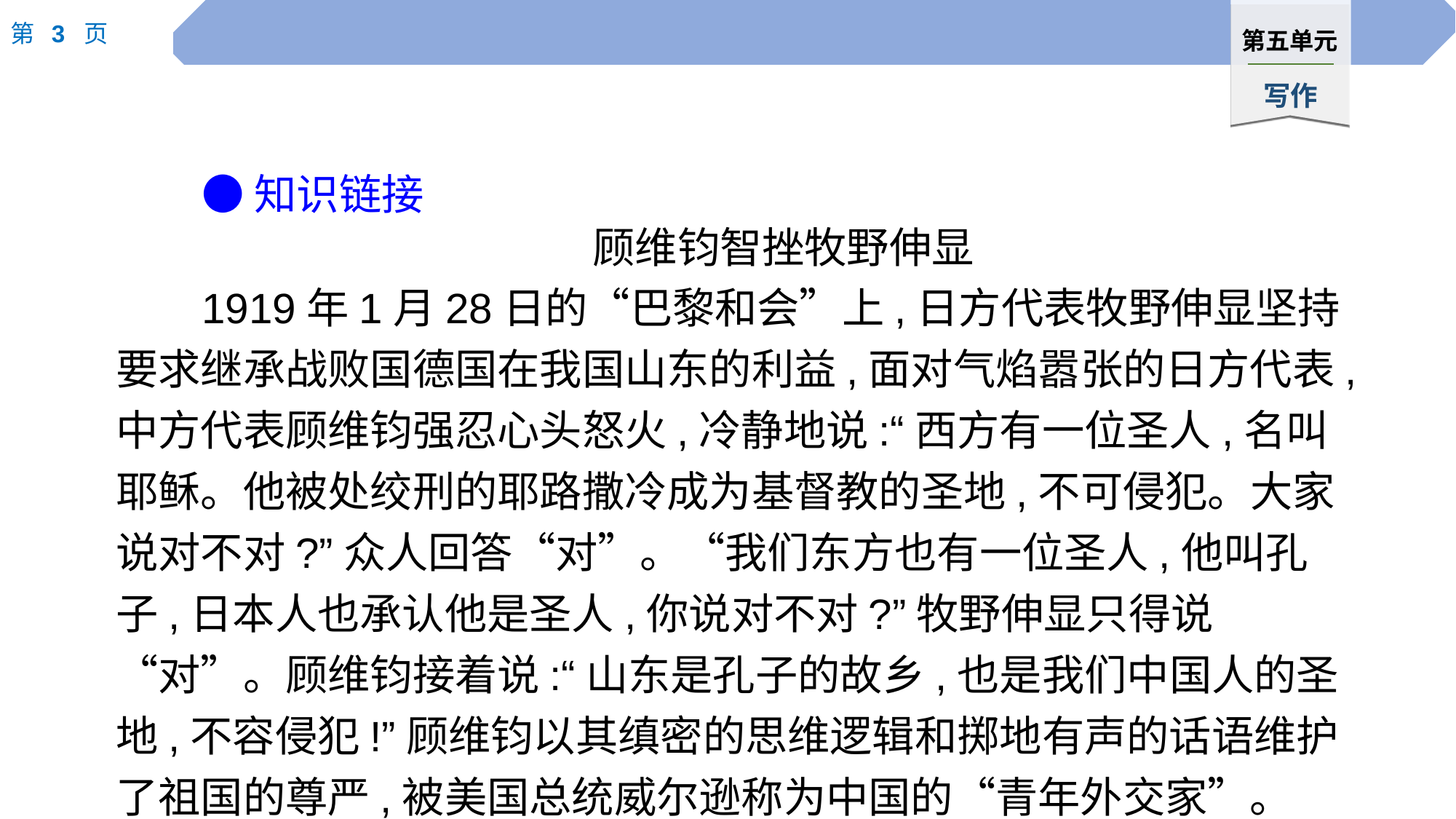

●知识链接
顾维钧智挫牧野伸显
1919年1月28日的“巴黎和会”上,日方代表牧野伸显坚持要求继承战败国德国在我国山东的利益,面对气焰嚣张的日方代表,中方代表顾维钧强忍心头怒火,冷静地说:“西方有一位圣人,名叫耶稣。他被处绞刑的耶路撒冷成为基督教的圣地,不可侵犯。大家说对不对?”众人回答“对”。“我们东方也有一位圣人,他叫孔子,日本人也承认他是圣人,你说对不对?”牧野伸显只得说“对”。顾维钧接着说:“山东是孔子的故乡,也是我们中国人的圣地,不容侵犯!”顾维钧以其缜密的思维逻辑和掷地有声的话语维护了祖国的尊严,被美国总统威尔逊称为中国的“青年外交家”。